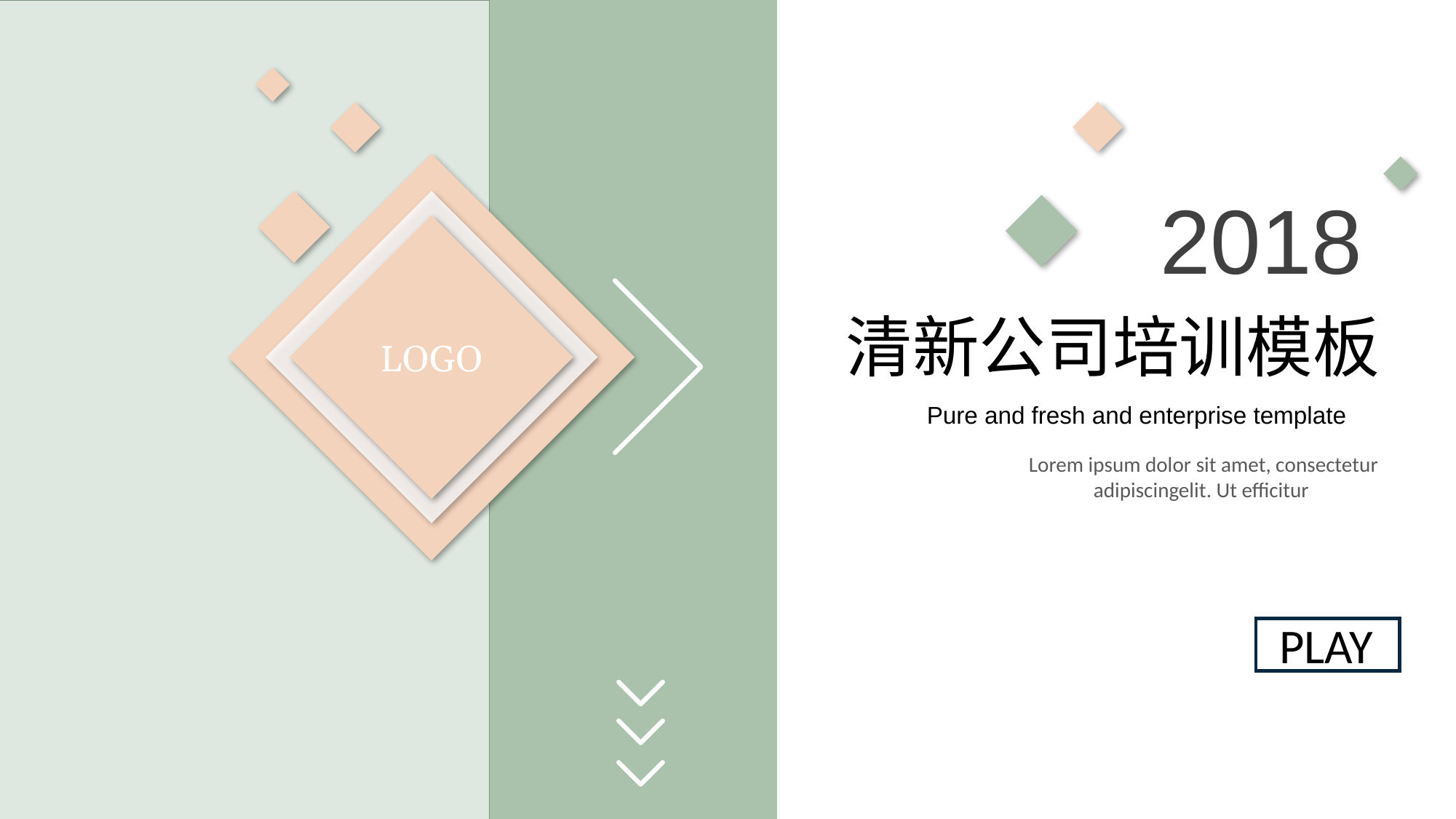

2018

LOGO
清新公司培训模板
Pure and fresh and enterprise template
Lorem ipsum dolor sit amet, consectetur adipiscingelit. Ut efficitur
PLAY